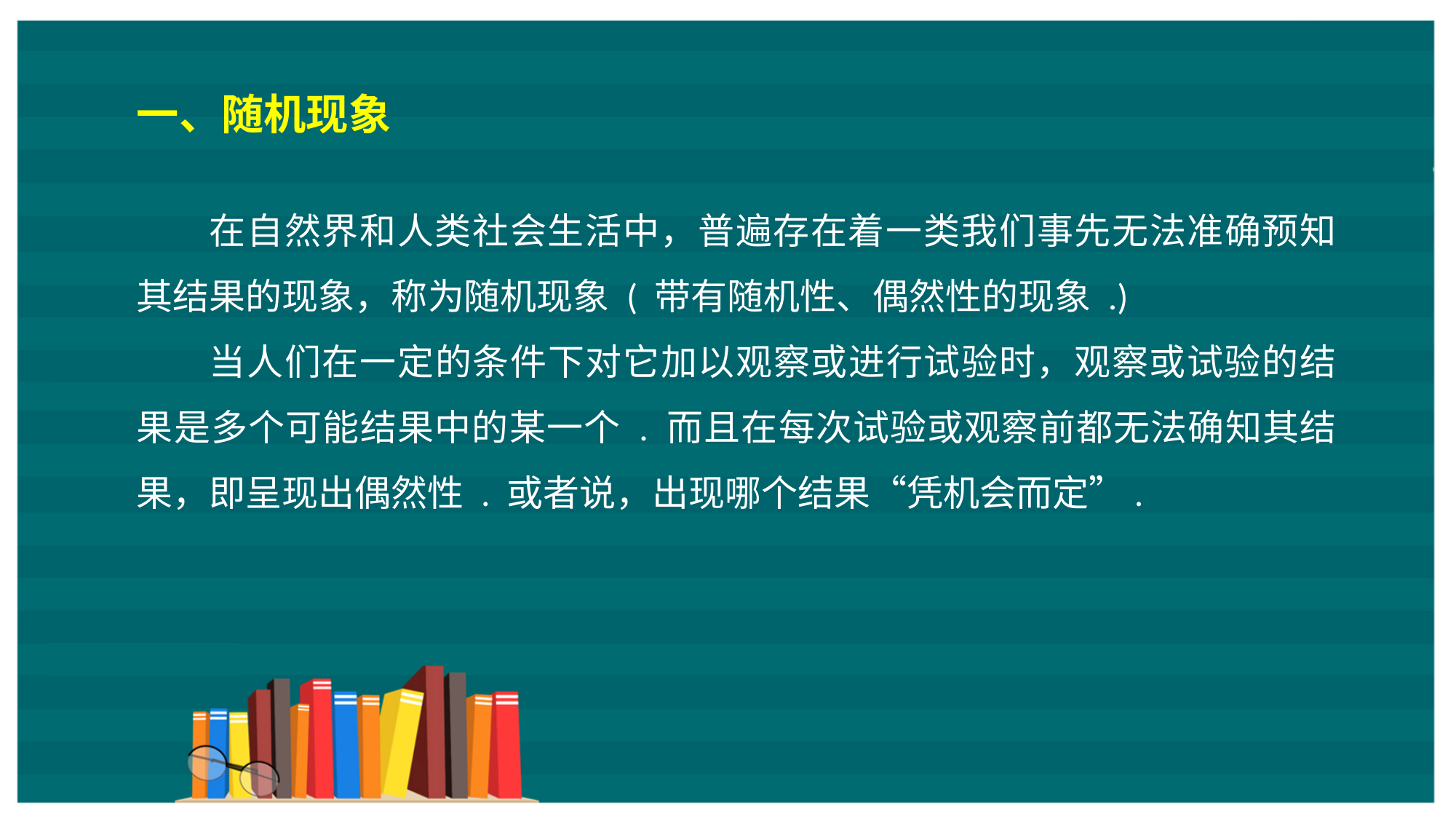

一、随机现象
在自然界和人类社会生活中，普遍存在着一类我们事先无法准确预知其结果的现象，称为随机现象 ( 带有随机性、偶然性的现象 .)
当人们在一定的条件下对它加以观察或进行试验时，观察或试验的结果是多个可能结果中的某一个 . 而且在每次试验或观察前都无法确知其结果，即呈现出偶然性 . 或者说，出现哪个结果“凭机会而定”.